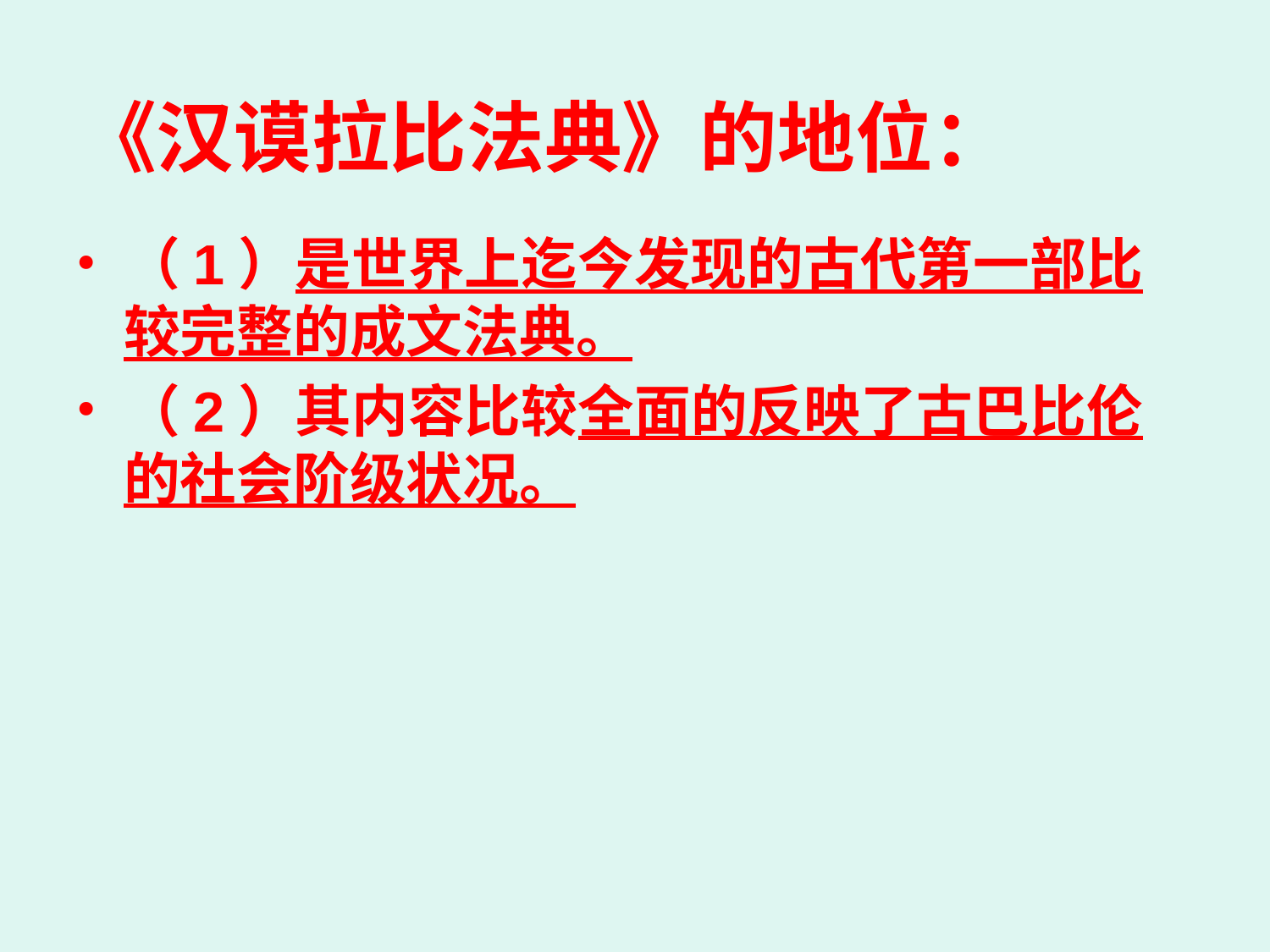

# 《汉谟拉比法典》的地位：
（1）是世界上迄今发现的古代第一部比较完整的成文法典。
（2）其内容比较全面的反映了古巴比伦的社会阶级状况。